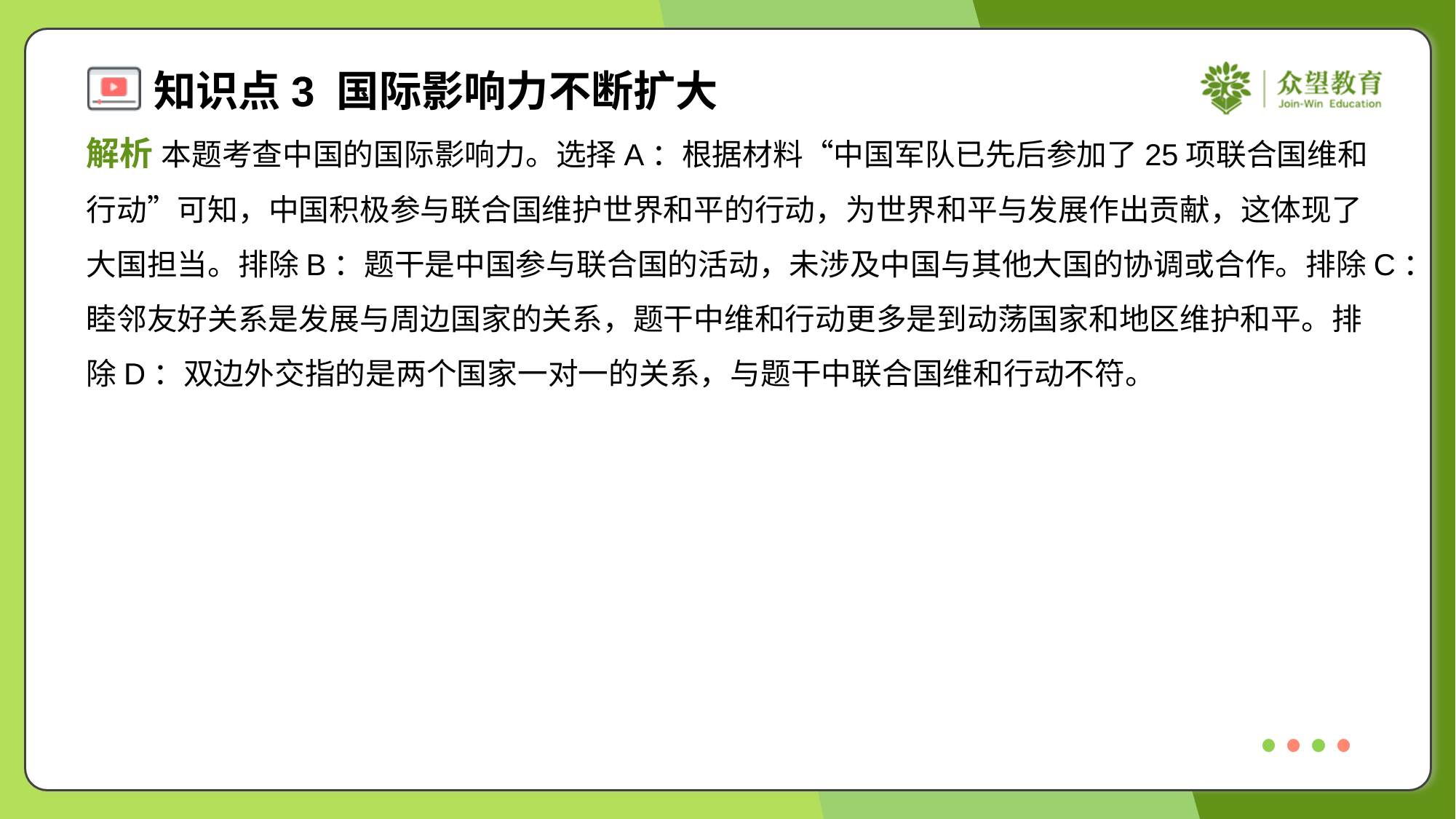

解析 本题考查中国的国际影响力。选择A：根据材料“中国军队已先后参加了25项联合国维和
行动”可知，中国积极参与联合国维护世界和平的行动，为世界和平与发展作出贡献，这体现了
大国担当。排除B：题干是中国参与联合国的活动，未涉及中国与其他大国的协调或合作。排除C：
睦邻友好关系是发展与周边国家的关系，题干中维和行动更多是到动荡国家和地区维护和平。排
除D：双边外交指的是两个国家一对一的关系，与题干中联合国维和行动不符。